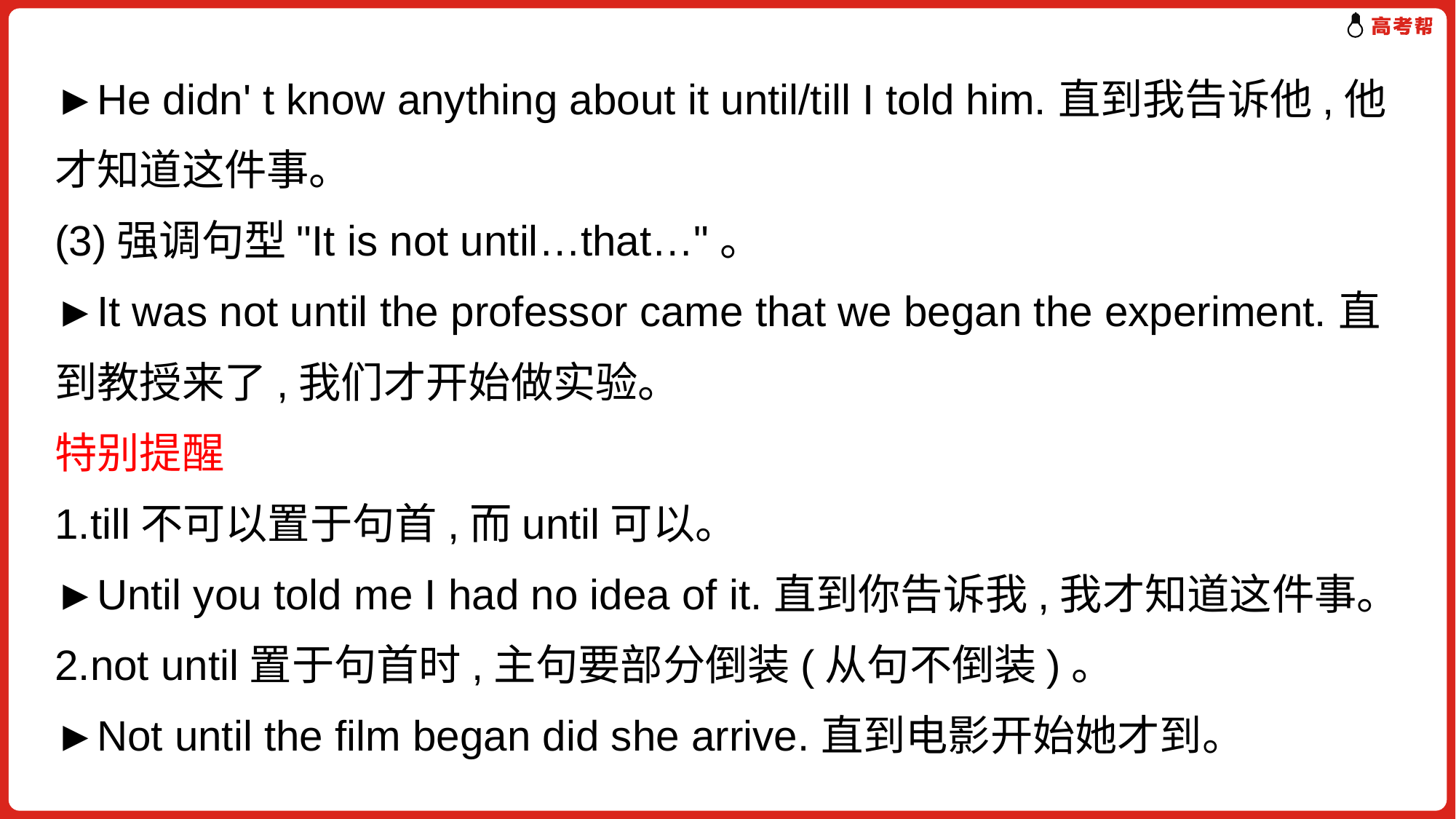

►He didn' t know anything about it until/till I told him.直到我告诉他,他才知道这件事。
(3)强调句型"It is not until…that…"。
►It was not until the professor came that we began the experiment.直到教授来了,我们才开始做实验。
特别提醒
1.till不可以置于句首,而until可以。
►Until you told me I had no idea of it.直到你告诉我,我才知道这件事。
2.not until置于句首时,主句要部分倒装(从句不倒装)。
►Not until the film began did she arrive.直到电影开始她才到。